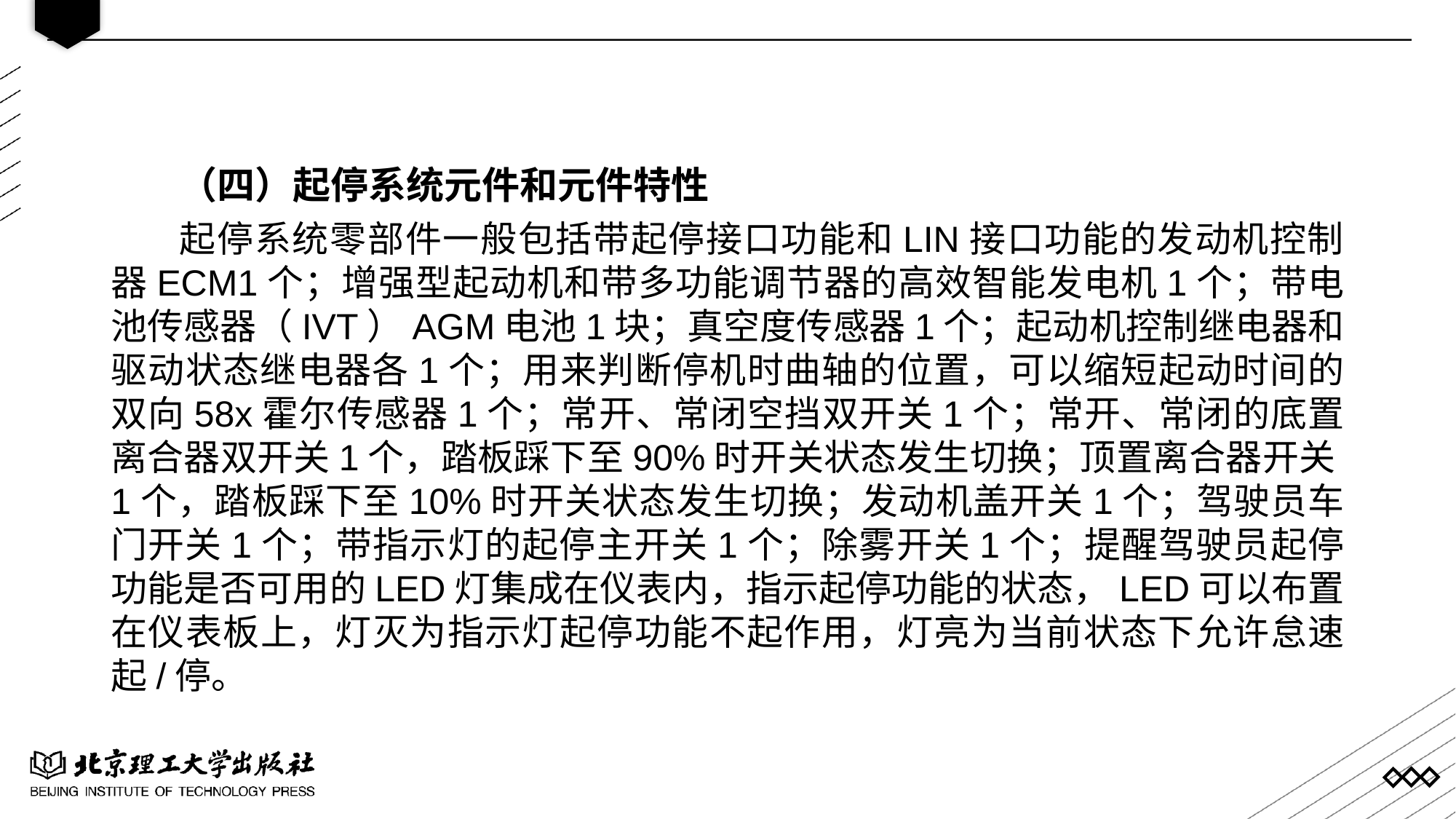

（四）起停系统元件和元件特性
起停系统零部件一般包括带起停接口功能和LIN接口功能的发动机控制器ECM1个；增强型起动机和带多功能调节器的高效智能发电机1个；带电池传感器（IVT）AGM电池1块；真空度传感器1个；起动机控制继电器和驱动状态继电器各1个；用来判断停机时曲轴的位置，可以缩短起动时间的双向58x霍尔传感器1个；常开、常闭空挡双开关1个；常开、常闭的底置离合器双开关1个，踏板踩下至90%时开关状态发生切换；顶置离合器开关1个，踏板踩下至10%时开关状态发生切换；发动机盖开关1个；驾驶员车门开关1个；带指示灯的起停主开关1个；除雾开关1个；提醒驾驶员起停功能是否可用的LED灯集成在仪表内，指示起停功能的状态，LED可以布置在仪表板上，灯灭为指示灯起停功能不起作用，灯亮为当前状态下允许怠速起/停。